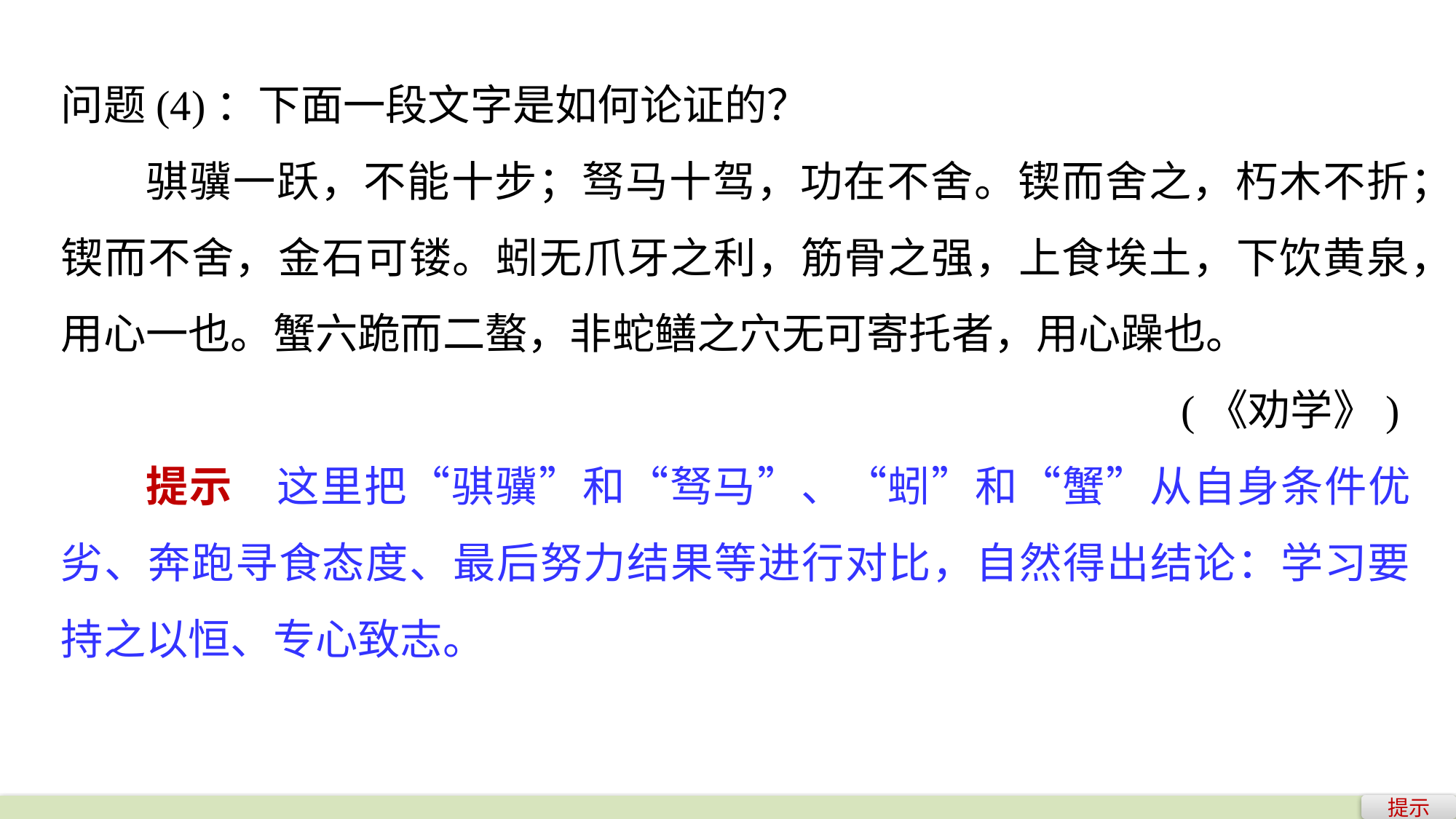

问题(4)：下面一段文字是如何论证的？
骐骥一跃，不能十步；驽马十驾，功在不舍。锲而舍之，朽木不折；锲而不舍，金石可镂。蚓无爪牙之利，筋骨之强，上食埃土，下饮黄泉，用心一也。蟹六跪而二螯，非蛇鳝之穴无可寄托者，用心躁也。
(《劝学》)
提示　这里把“骐骥”和“驽马”、“蚓”和“蟹”从自身条件优劣、奔跑寻食态度、最后努力结果等进行对比，自然得出结论：学习要持之以恒、专心致志。
提示